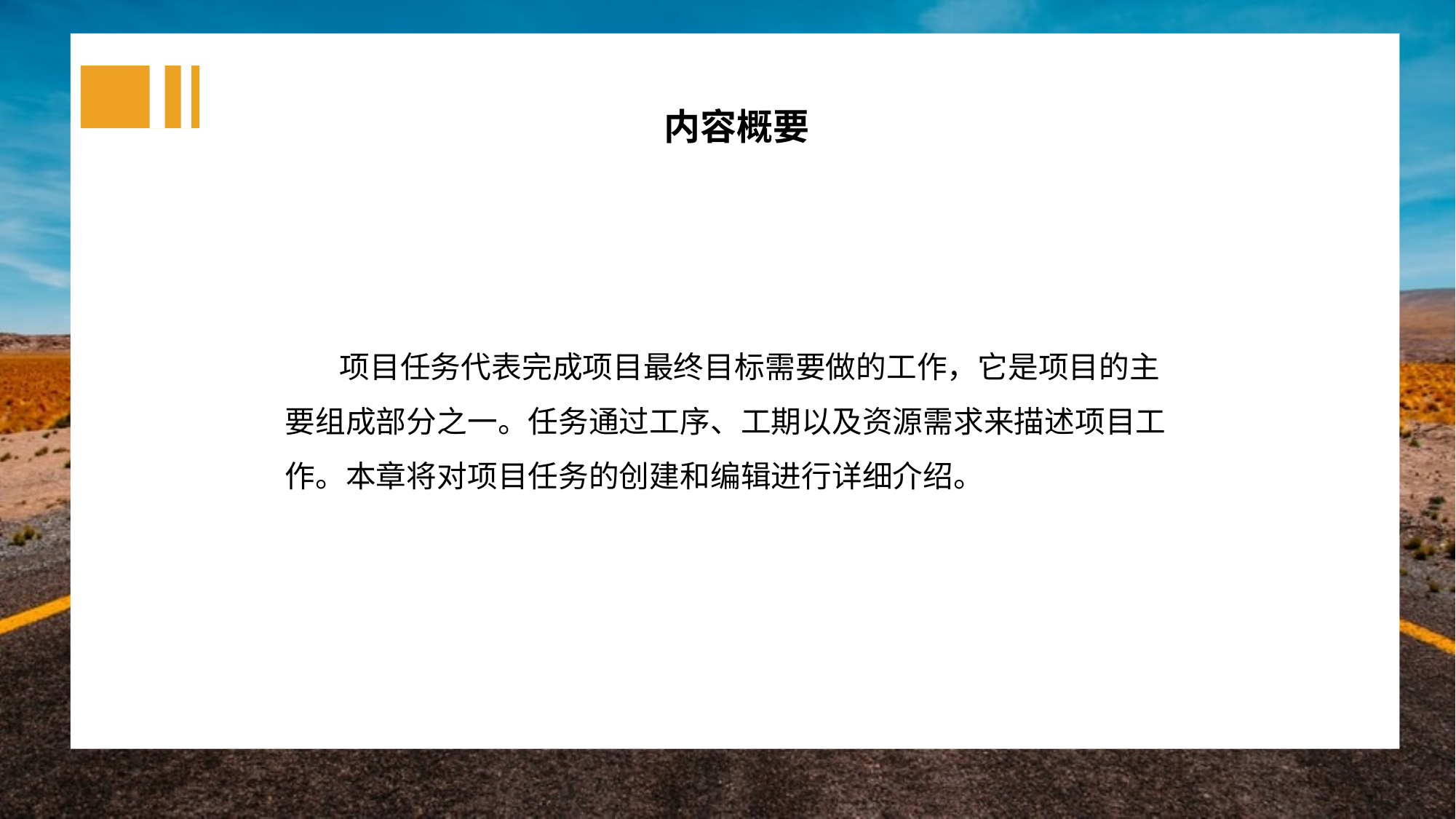

内容概要
项目任务代表完成项目最终目标需要做的工作，它是项目的主要组成部分之一。任务通过工序、工期以及资源需求来描述项目工作。本章将对项目任务的创建和编辑进行详细介绍。